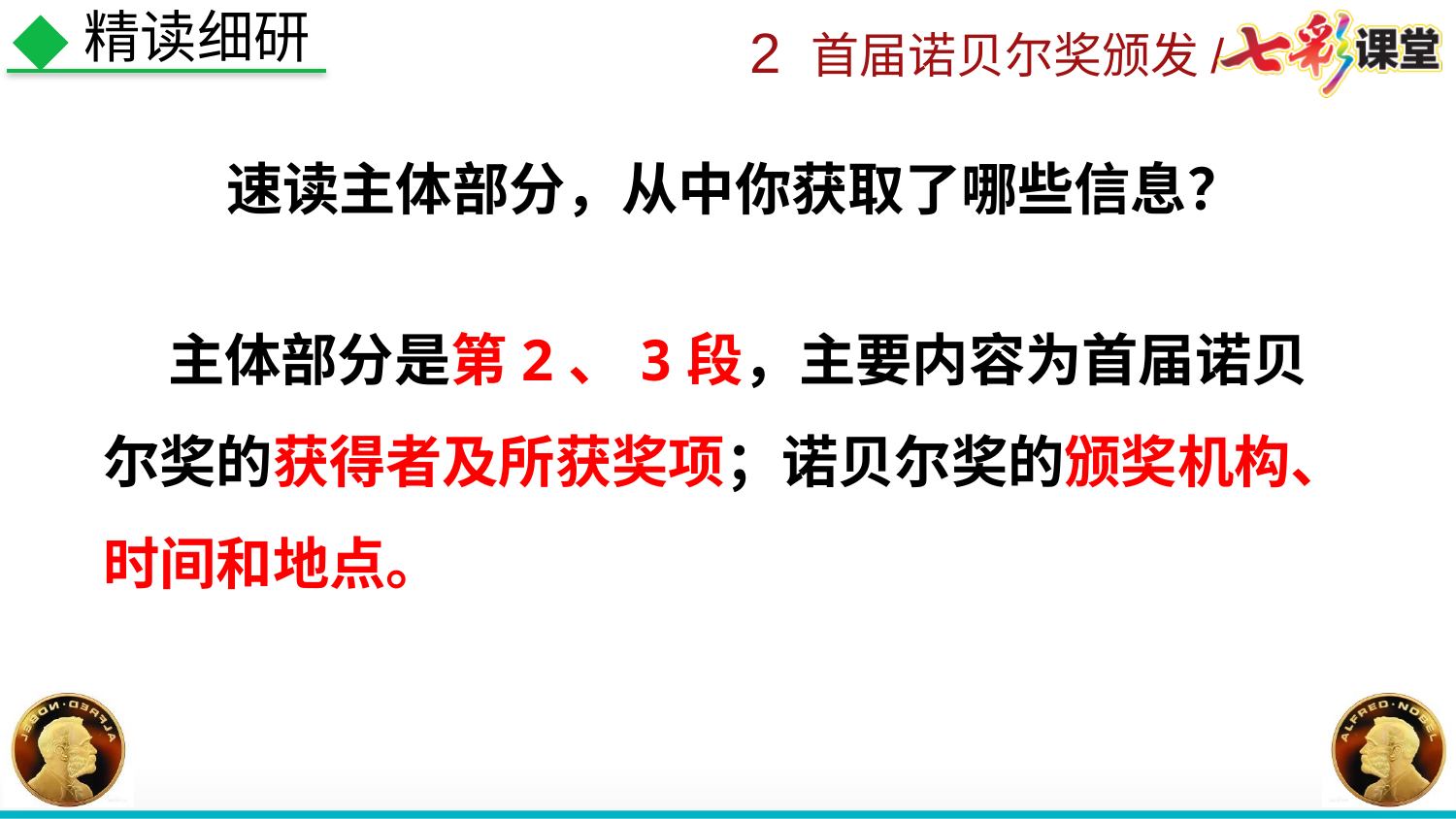

精读细研

速读主体部分，从中你获取了哪些信息？
    主体部分是第2、3段，主要内容为首届诺贝尔奖的获得者及所获奖项；诺贝尔奖的颁奖机构、时间和地点。